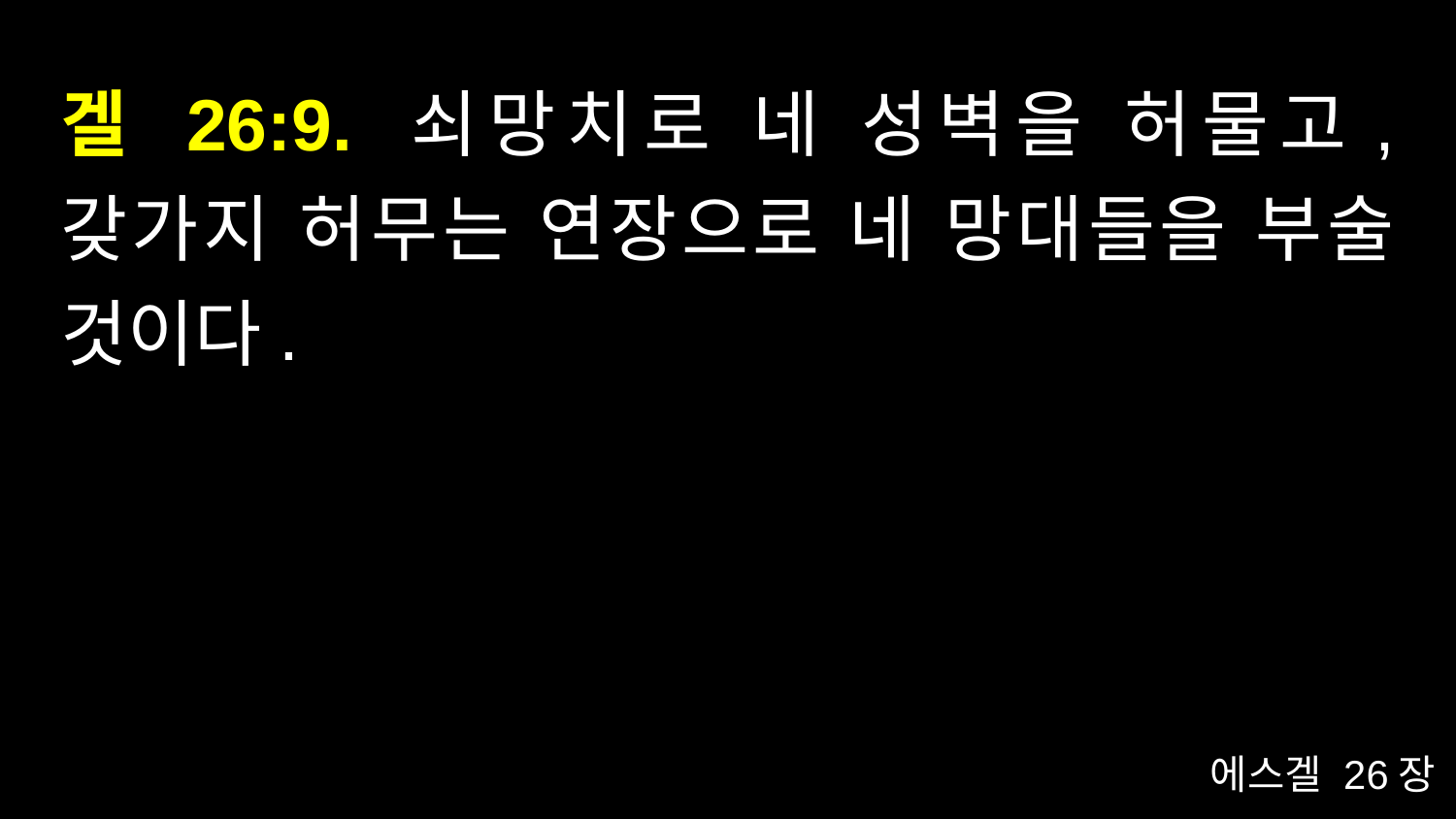

# 겔 26:9. 쇠망치로 네 성벽을 허물고, 갖가지 허무는 연장으로 네 망대들을 부술 것이다.
에스겔 26장